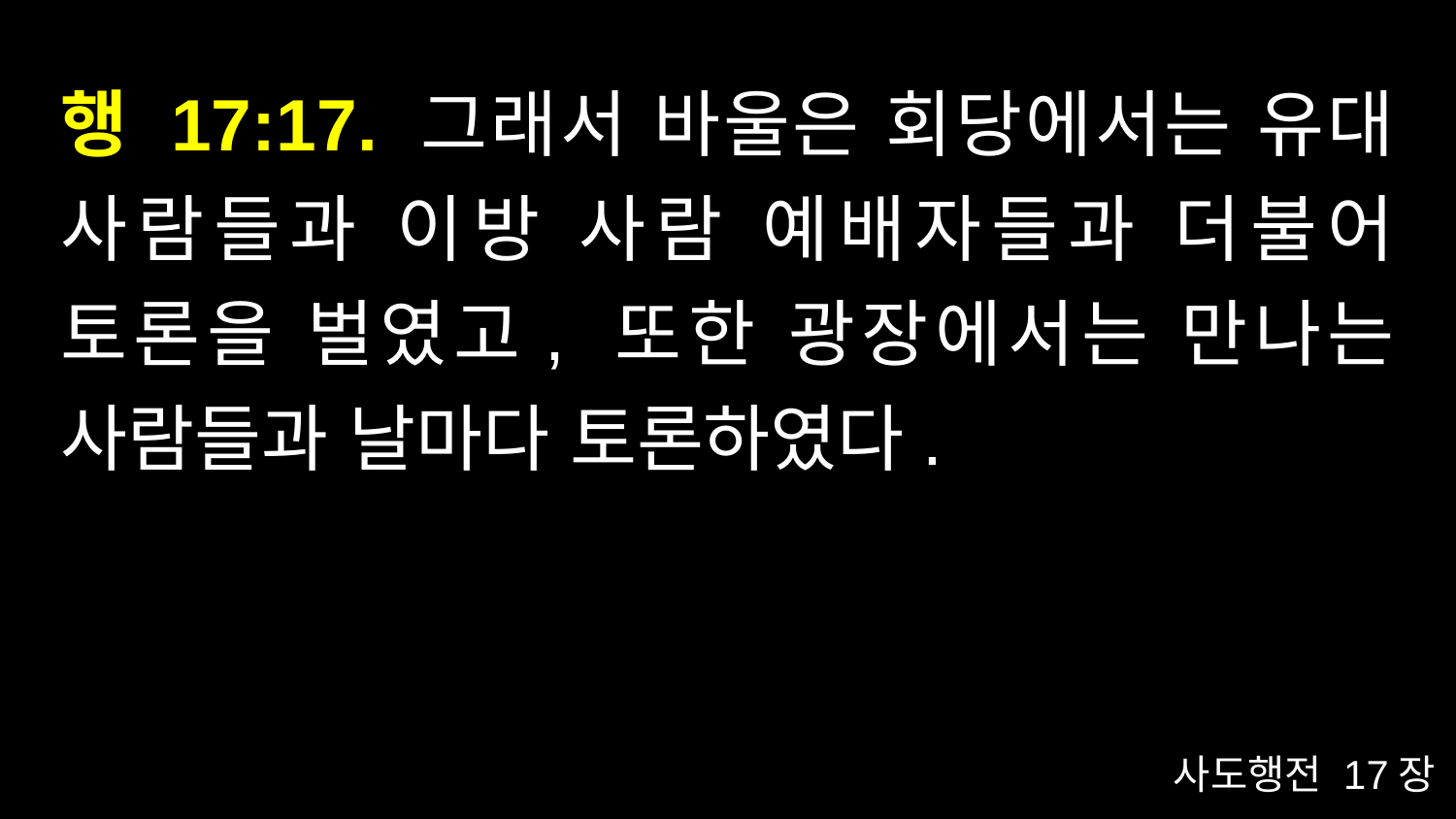

# 행 17:17. 그래서 바울은 회당에서는 유대 사람들과 이방 사람 예배자들과 더불어 토론을 벌였고, 또한 광장에서는 만나는 사람들과 날마다 토론하였다.
사도행전 17장